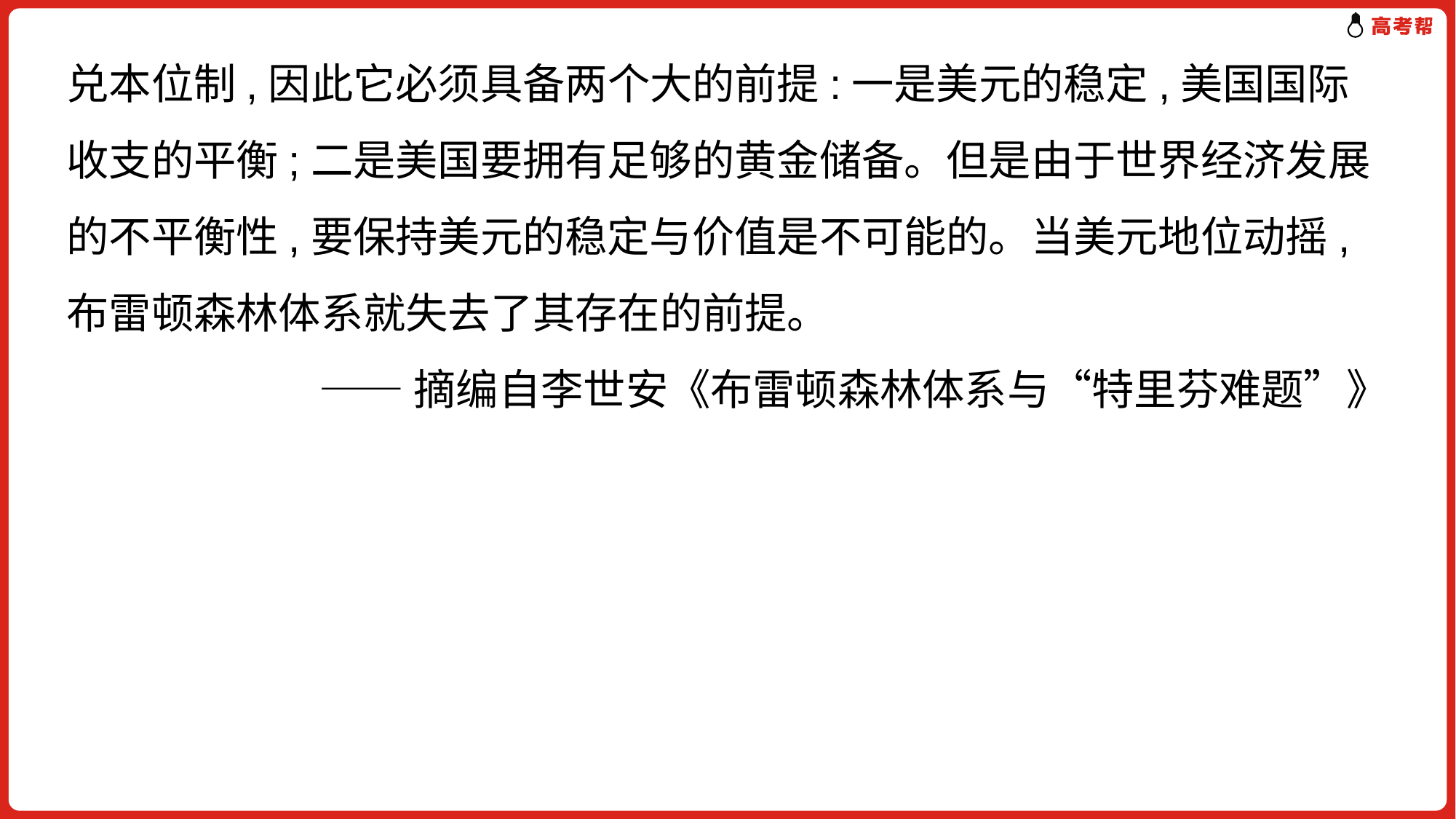

兑本位制,因此它必须具备两个大的前提:一是美元的稳定,美国国际收支的平衡;二是美国要拥有足够的黄金储备。但是由于世界经济发展的不平衡性,要保持美元的稳定与价值是不可能的。当美元地位动摇,布雷顿森林体系就失去了其存在的前提。
——摘编自李世安《布雷顿森林体系与“特里芬难题”》